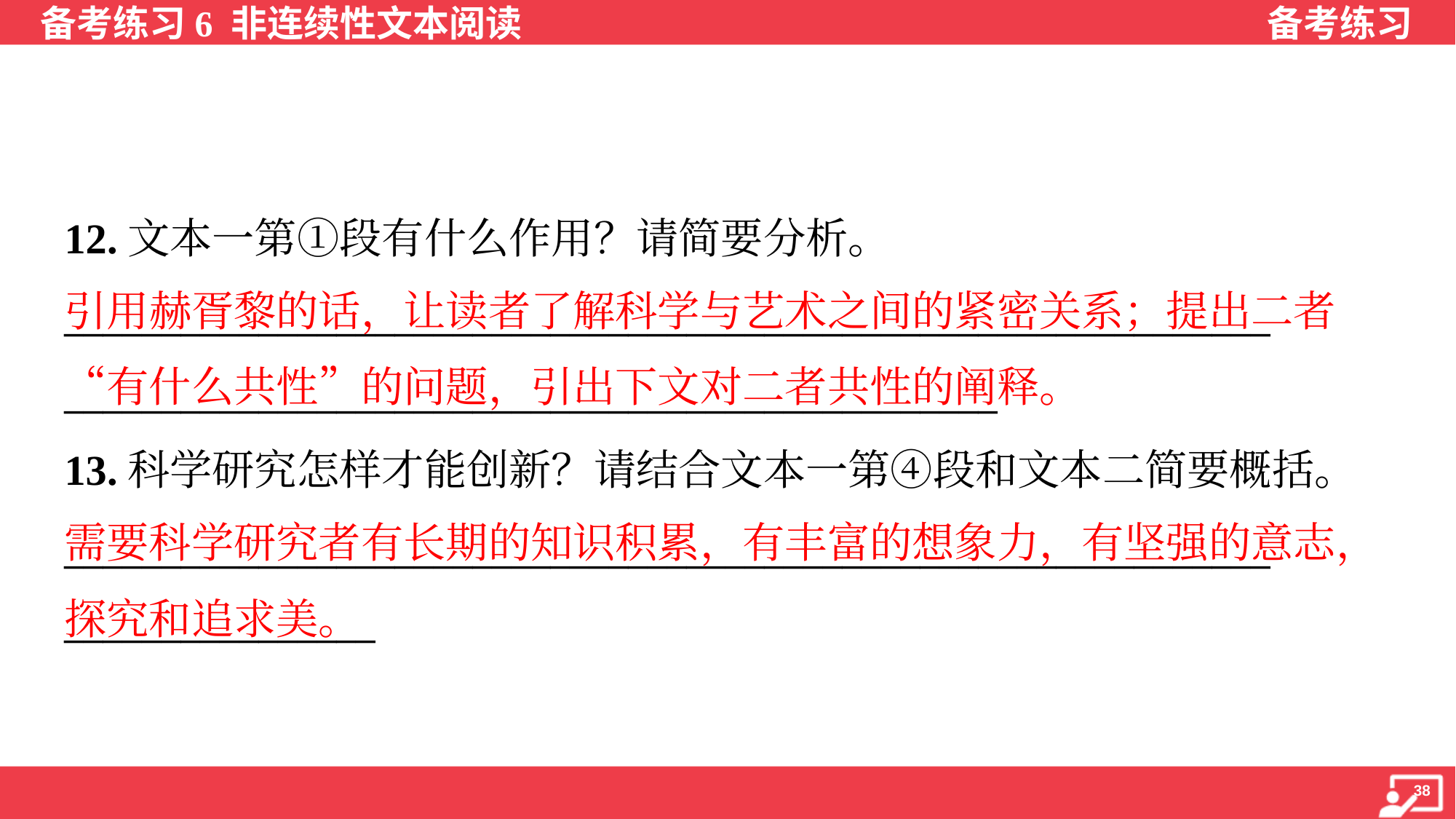

12.文本一第①段有什么作用？请简要分析。
______________________________________________________________
________________________________________________
13.科学研究怎样才能创新？请结合文本一第④段和文本二简要概括。
______________________________________________________________
________________
引用赫胥黎的话，让读者了解科学与艺术之间的紧密关系；提出二者 “有什么共性”的问题，引出下文对二者共性的阐释。
需要科学研究者有长期的知识积累，有丰富的想象力，有坚强的意志，探究和追求美。